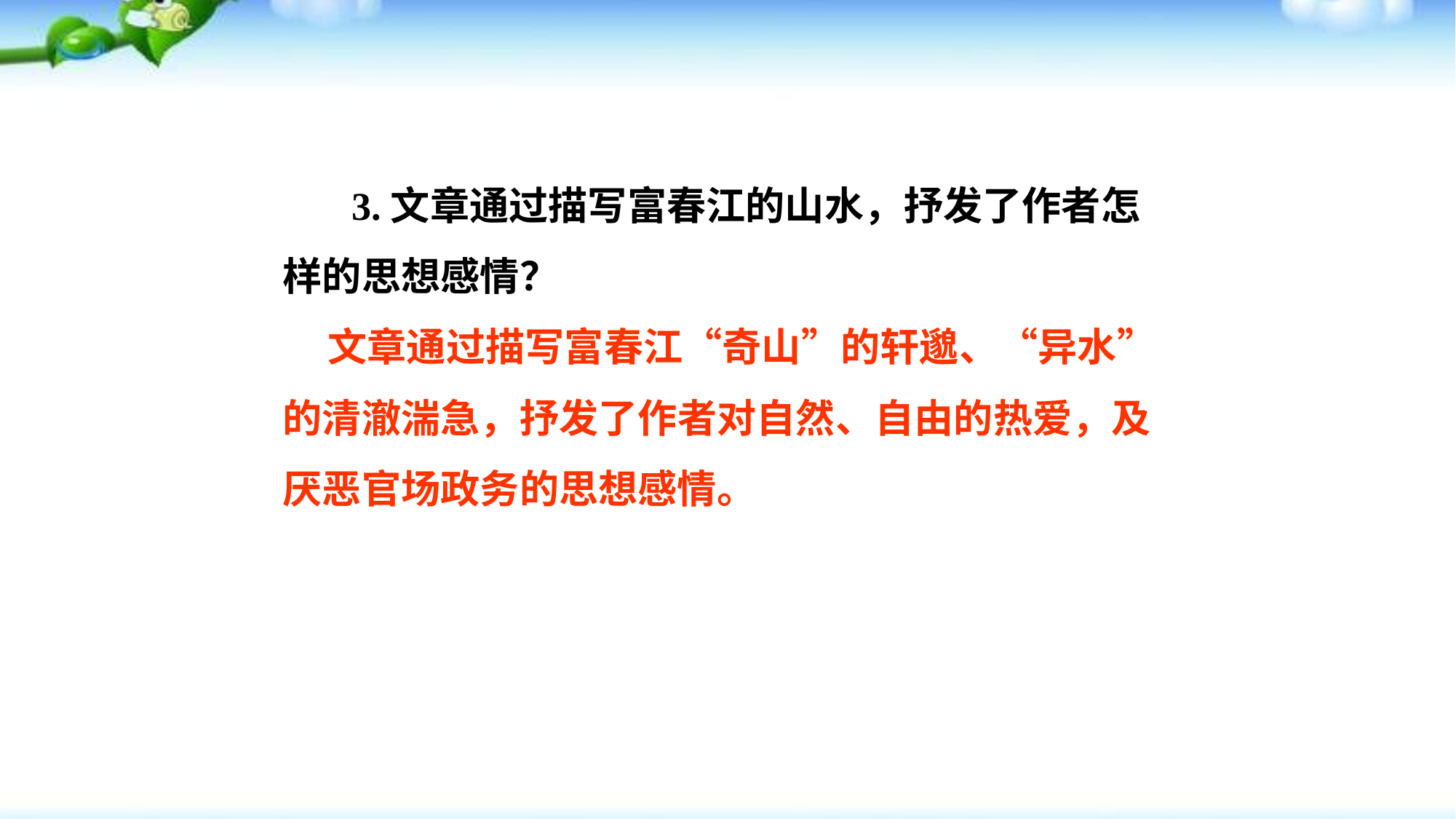

3.文章通过描写富春江的山水，抒发了作者怎样的思想感情？
    文章通过描写富春江“奇山”的轩邈、“异水”的清澈湍急，抒发了作者对自然、自由的热爱，及厌恶官场政务的思想感情。